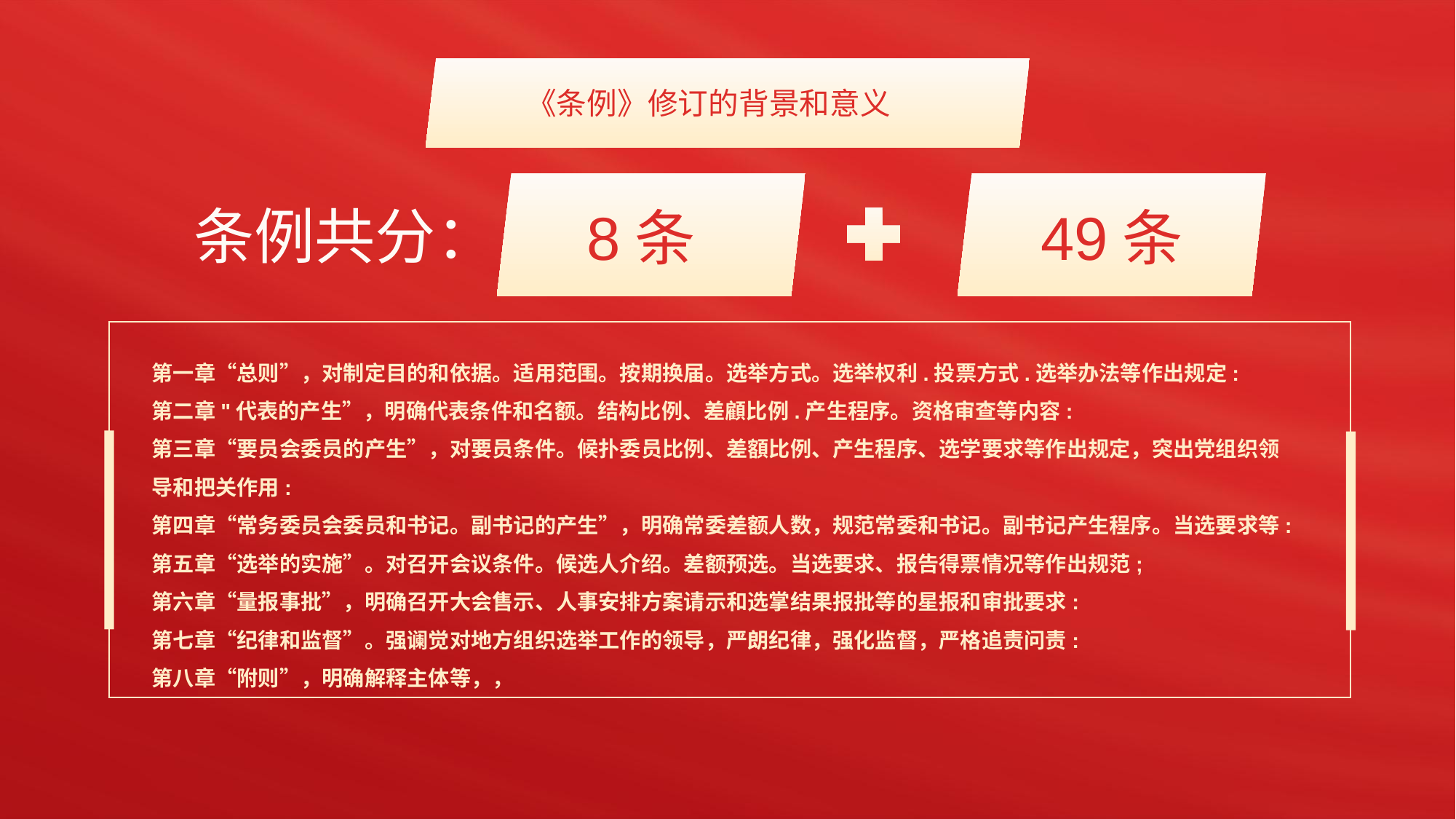

《条例》修订的背景和意义

8条

49条
条例共分：

第一章“总则”，对制定目的和依据。适用范围。按期换届。选举方式。选举权利.投票方式.选举办法等作出规定:
第二章"代表的产生”，明确代表条件和名额。结构比例、差顧比例.产生程序。资格审查等内容:
第三章“要员会委员的产生”，对要员条件。候扑委员比例、差額比例、产生程序、选学要求等作出规定，突出党组织领
导和把关作用:
第四章“常务委员会委员和书记。副书记的产生”，明确常委差额人数，规范常委和书记。副书记产生程序。当选要求等:
第五章“选举的实施”。对召开会议条件。候选人介绍。差额预选。当选要求、报告得票情况等作出规范;
第六章“量报事批”，明确召开大会售示、人事安排方案请示和选掌结果报批等的星报和审批要求:
第七章“纪律和监督”。强谰觉对地方组织选举工作的领导，严朗纪律，强化监督，严格追责问责:
第八章“附则”，明确解释主体等，，